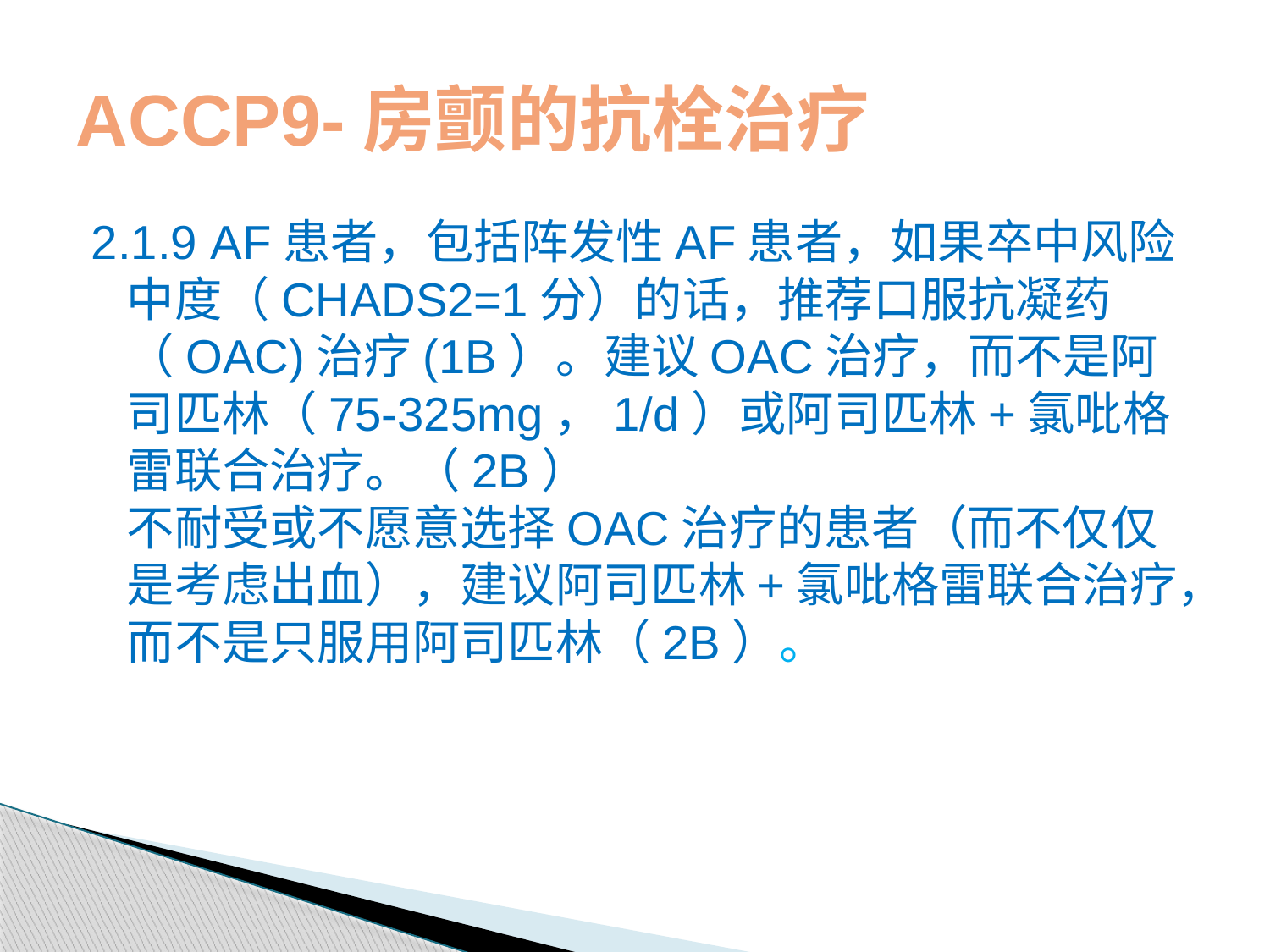

# ACCP9-房颤的抗栓治疗
2.1.9 AF患者，包括阵发性AF患者，如果卒中风险中度（CHADS2=1分）的话，推荐口服抗凝药（OAC)治疗(1B）。建议OAC治疗，而不是阿司匹林（75-325mg，1/d）或阿司匹林+氯吡格雷联合治疗。（2B）
不耐受或不愿意选择OAC治疗的患者（而不仅仅是考虑出血），建议阿司匹林+氯吡格雷联合治疗，而不是只服用阿司匹林（2B）。